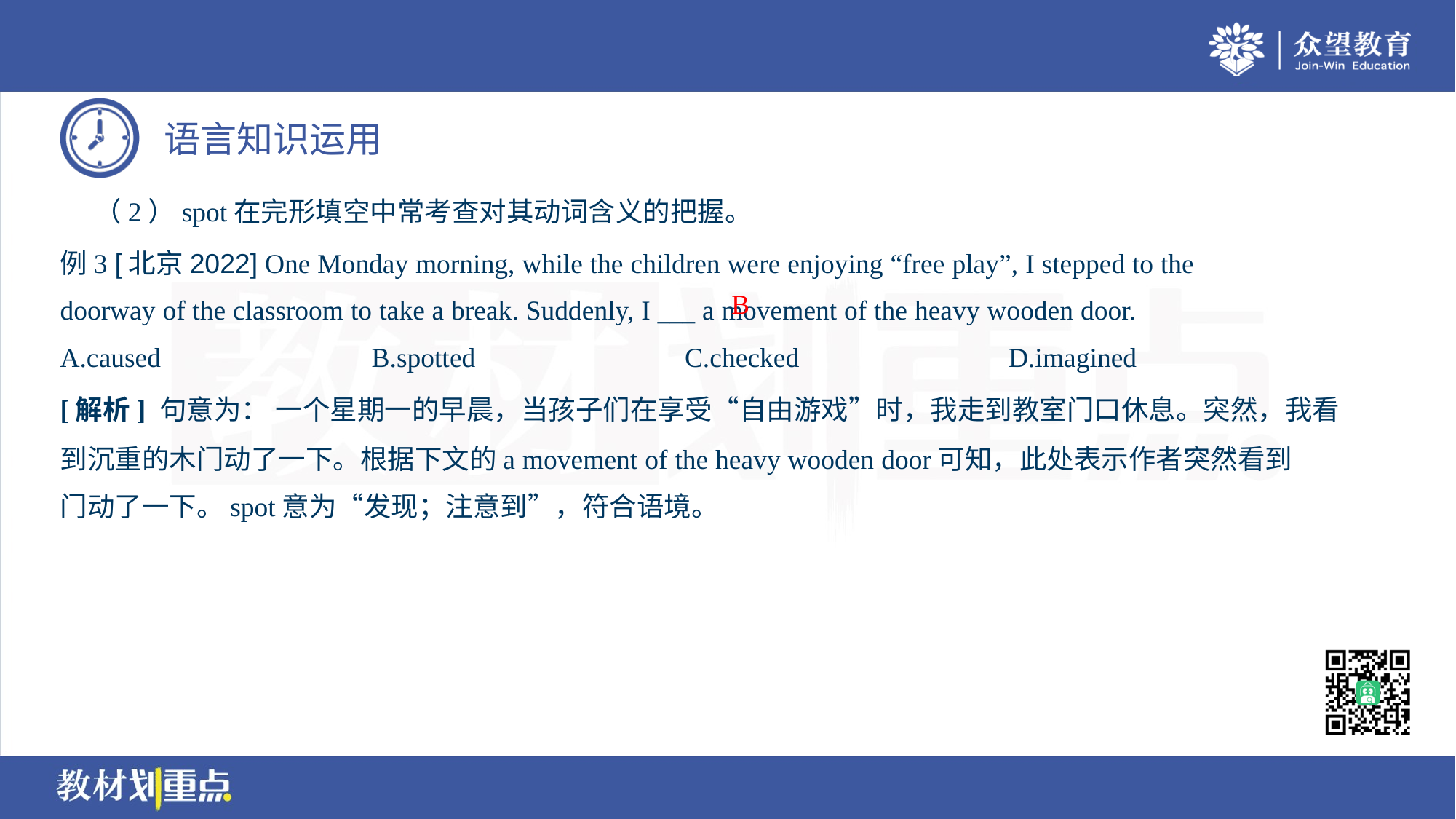

（2）spot在完形填空中常考查对其动词含义的把握。
例3 [北京2022] One Monday morning, while the children were enjoying “free play”, I stepped to the
doorway of the classroom to take a break. Suddenly, I ___ a movement of the heavy wooden door.
B
A.caused	B.spotted	C.checked	D.imagined
[解析] 句意为： 一个星期一的早晨，当孩子们在享受“自由游戏”时，我走到教室门口休息。突然，我看
到沉重的木门动了一下。根据下文的a movement of the heavy wooden door可知，此处表示作者突然看到
门动了一下。spot意为“发现；注意到”，符合语境。